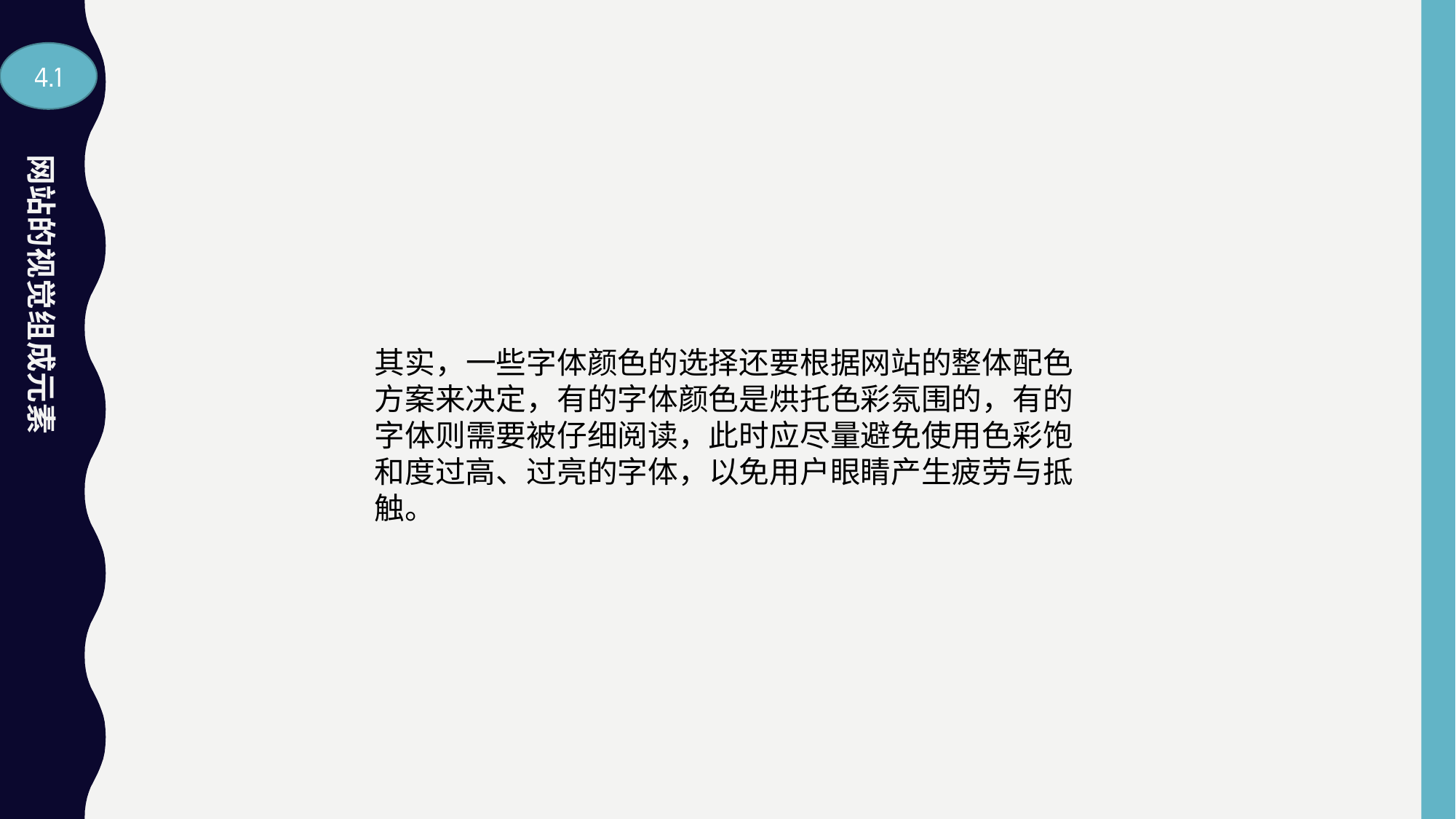

4.1
网站的视觉组成元素
其实，一些字体颜色的选择还要根据网站的整体配色方案来决定，有的字体颜色是烘托色彩氛围的，有的字体则需要被仔细阅读，此时应尽量避免使用色彩饱和度过高、过亮的字体，以免用户眼睛产生疲劳与抵触。